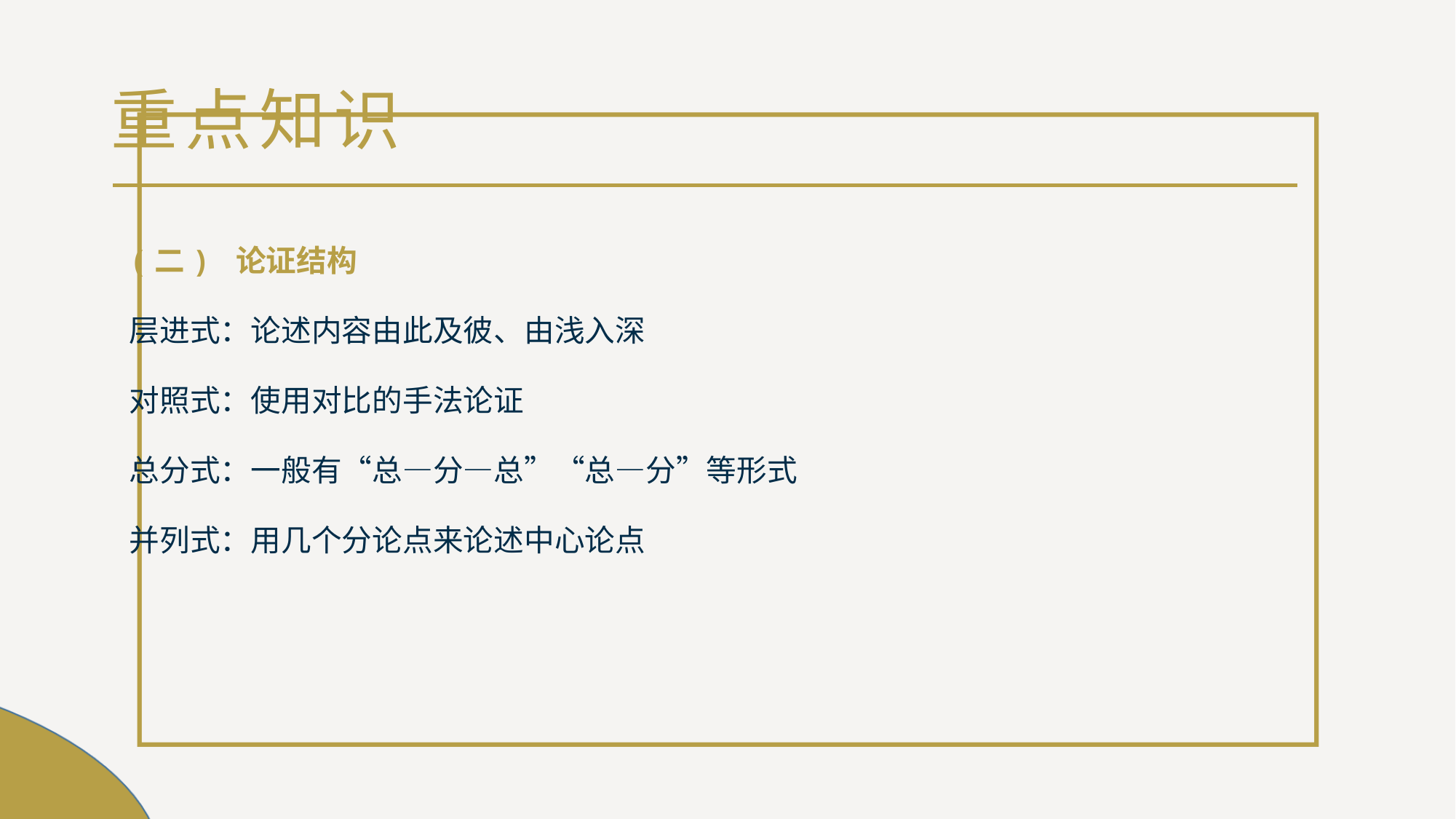

# 重点知识
(二) 论证结构
层进式：论述内容由此及彼、由浅入深
对照式：使用对比的手法论证
总分式：一般有“总—分—总”“总—分”等形式
并列式：用几个分论点来论述中心论点